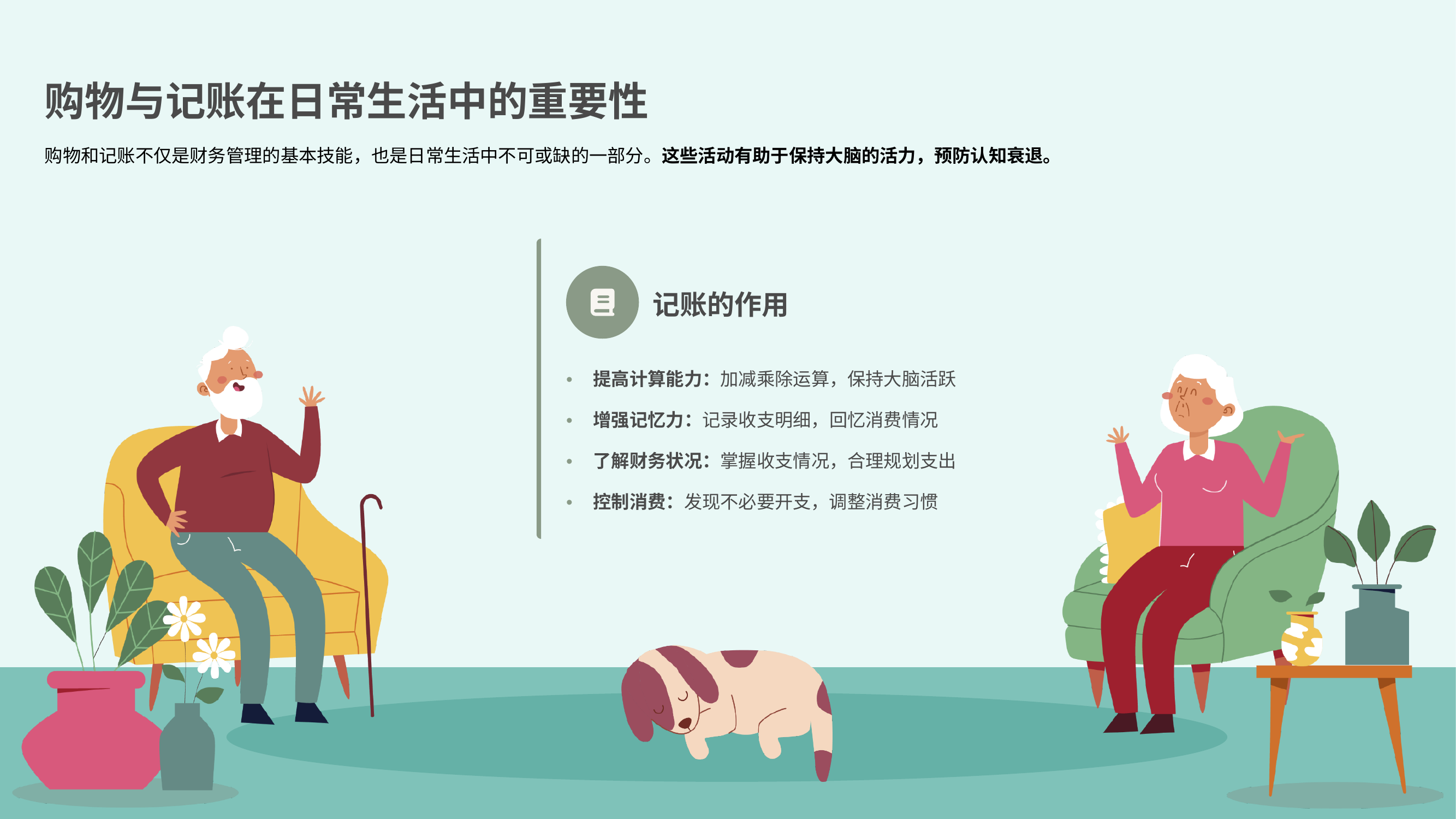

购物与记账在日常生活中的重要性
购物和记账不仅是财务管理的基本技能，也是日常生活中不可或缺的一部分。这些活动有助于保持大脑的活力，预防认知衰退。

记账的作用

•
提高计算能力：加减乘除运算，保持大脑活跃
•
增强记忆力：记录收支明细，回忆消费情况
•
了解财务状况：掌握收支情况，合理规划支出
•
控制消费：发现不必要开支，调整消费习惯